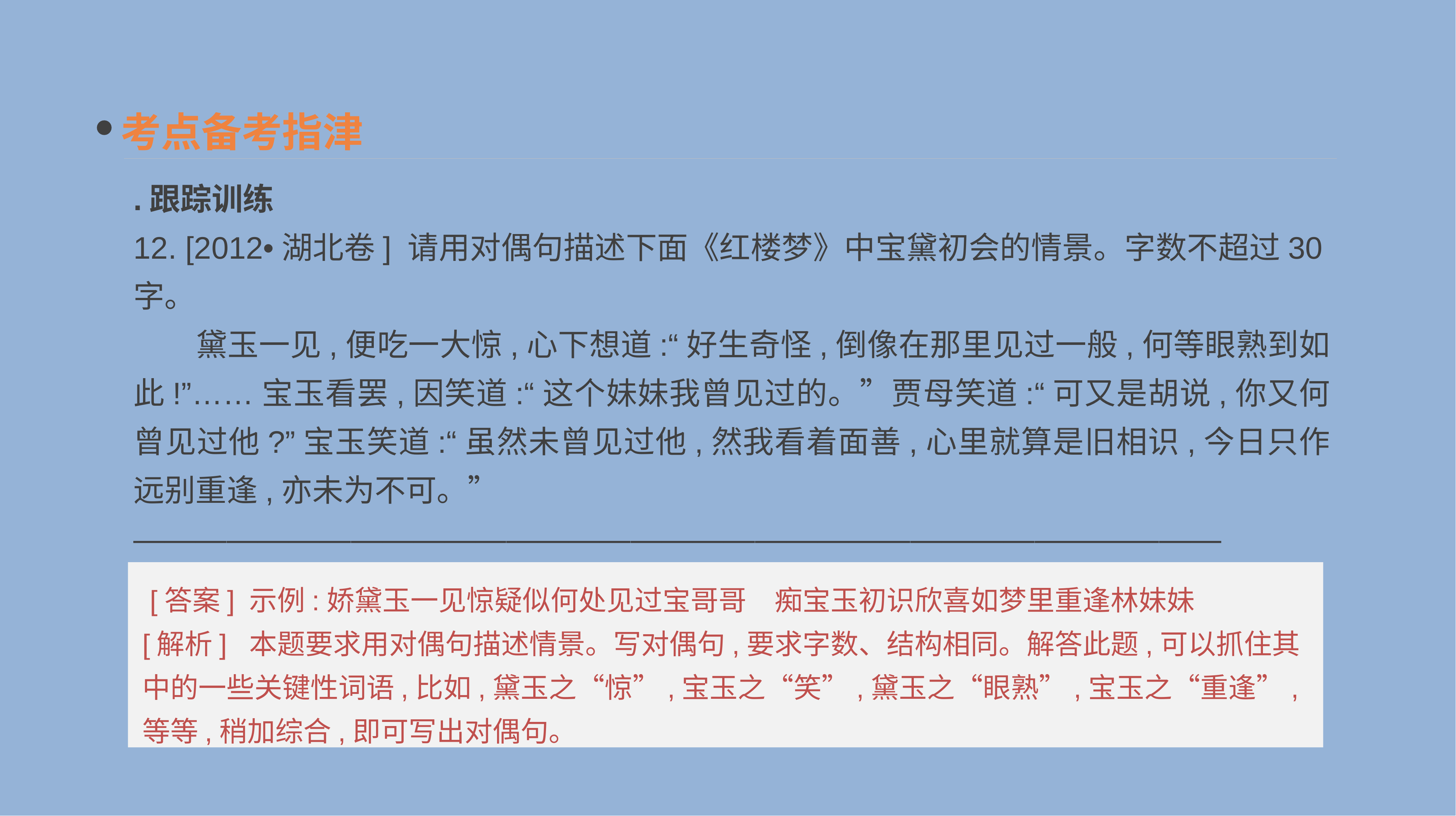

考点备考指津

.跟踪训练
12. [2012•湖北卷] 请用对偶句描述下面《红楼梦》中宝黛初会的情景。字数不超过30字。
　　黛玉一见,便吃一大惊,心下想道:“好生奇怪,倒像在那里见过一般,何等眼熟到如此!”……宝玉看罢,因笑道:“这个妹妹我曾见过的。”贾母笑道:“可又是胡说,你又何曾见过他?”宝玉笑道:“虽然未曾见过他,然我看着面善,心里就算是旧相识,今日只作远别重逢,亦未为不可。”
———————————————————————————————————

 [答案] 示例:娇黛玉一见惊疑似何处见过宝哥哥　痴宝玉初识欣喜如梦里重逢林妹妹
[解析]  本题要求用对偶句描述情景。写对偶句,要求字数、结构相同。解答此题,可以抓住其中的一些关键性词语,比如,黛玉之“惊”,宝玉之“笑”,黛玉之“眼熟”,宝玉之“重逢”,等等,稍加综合,即可写出对偶句。